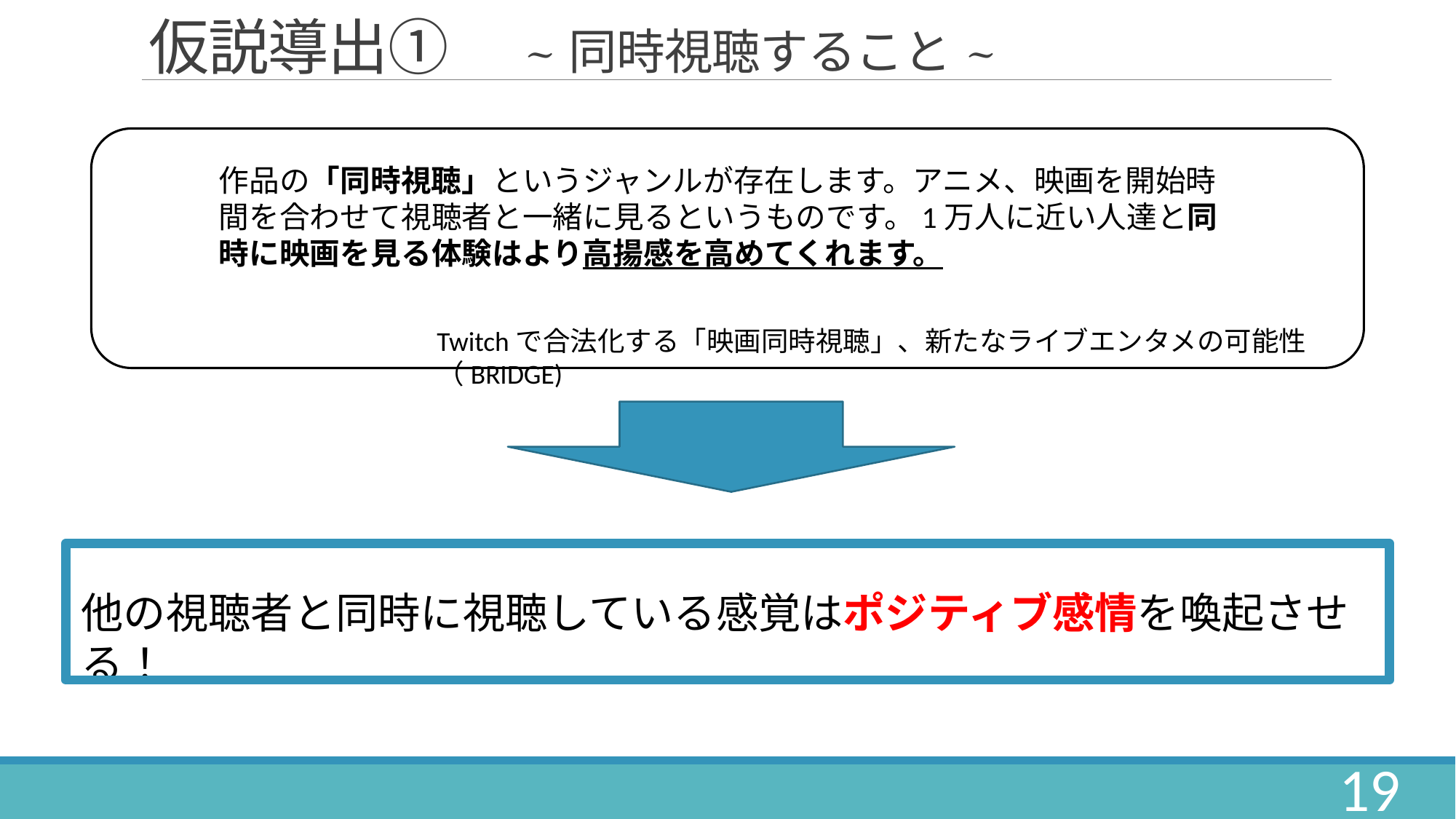

# 仮説導出①　~同時視聴すること~

作品の「同時視聴」というジャンルが存在します。アニメ、映画を開始時間を合わせて視聴者と一緒に見るというものです。1万人に近い人達と同時に映画を見る体験はより高揚感を高めてくれます。
Twitchで合法化する「映画同時視聴」、新たなライブエンタメの可能性（BRIDGE)

他の視聴者と同時に視聴している感覚はポジティブ感情を喚起させる！
19